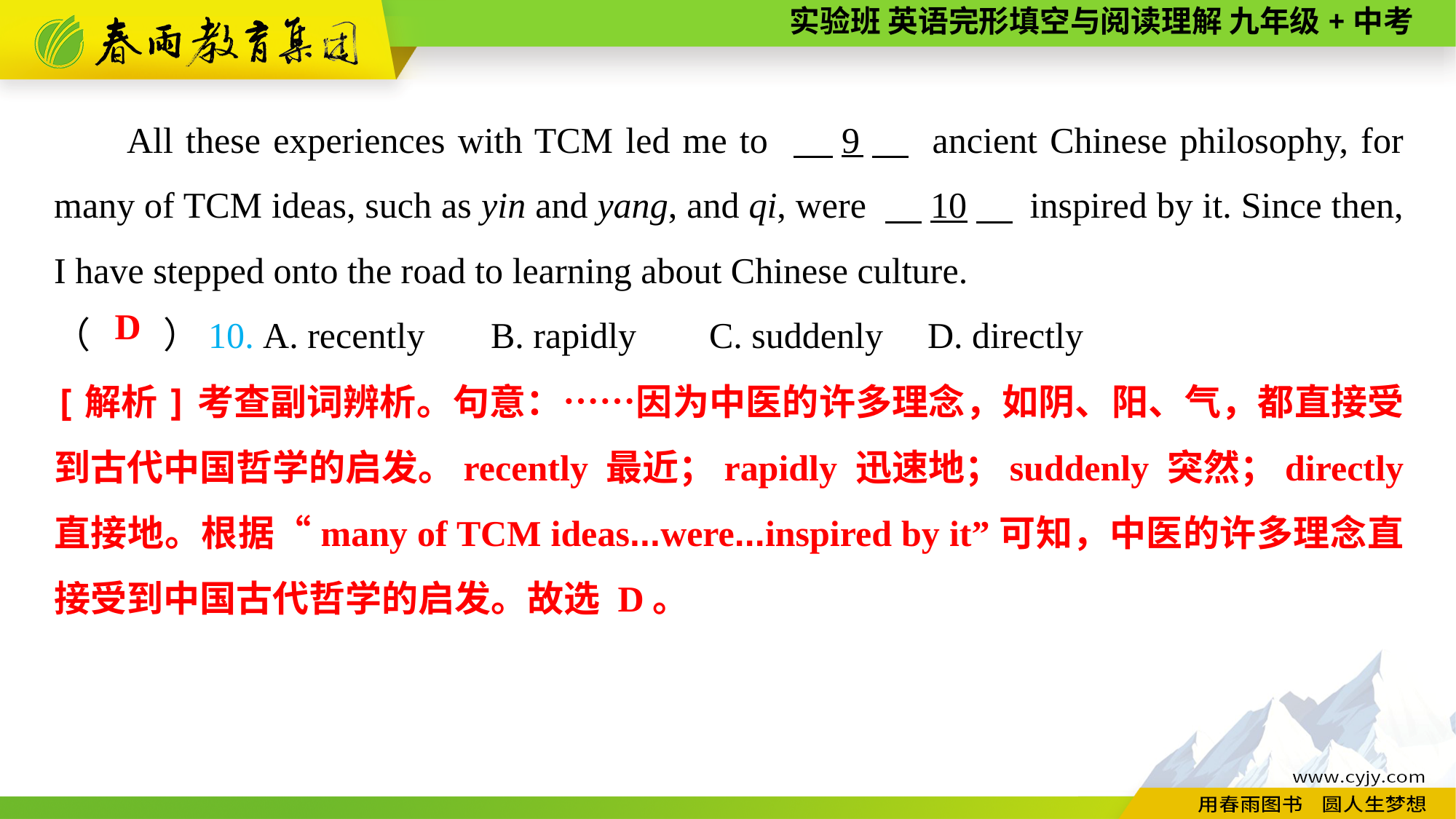

All these experiences with TCM led me to 　9　 ancient Chinese philosophy, for many of TCM ideas, such as yin and yang, and qi, were 　10　 inspired by it. Since then, I have stepped onto the road to learning about Chinese culture.
（　　）10. A. recently	B. rapidly	C. suddenly	D. directly
D
[解析]考查副词辨析。句意：……因为中医的许多理念，如阴、阳、气，都直接受到古代中国哲学的启发。recently 最近；rapidly 迅速地；suddenly 突然；directly 直接地。根据“many of TCM ideas...were...inspired by it”可知，中医的许多理念直接受到中国古代哲学的启发。故选 D。